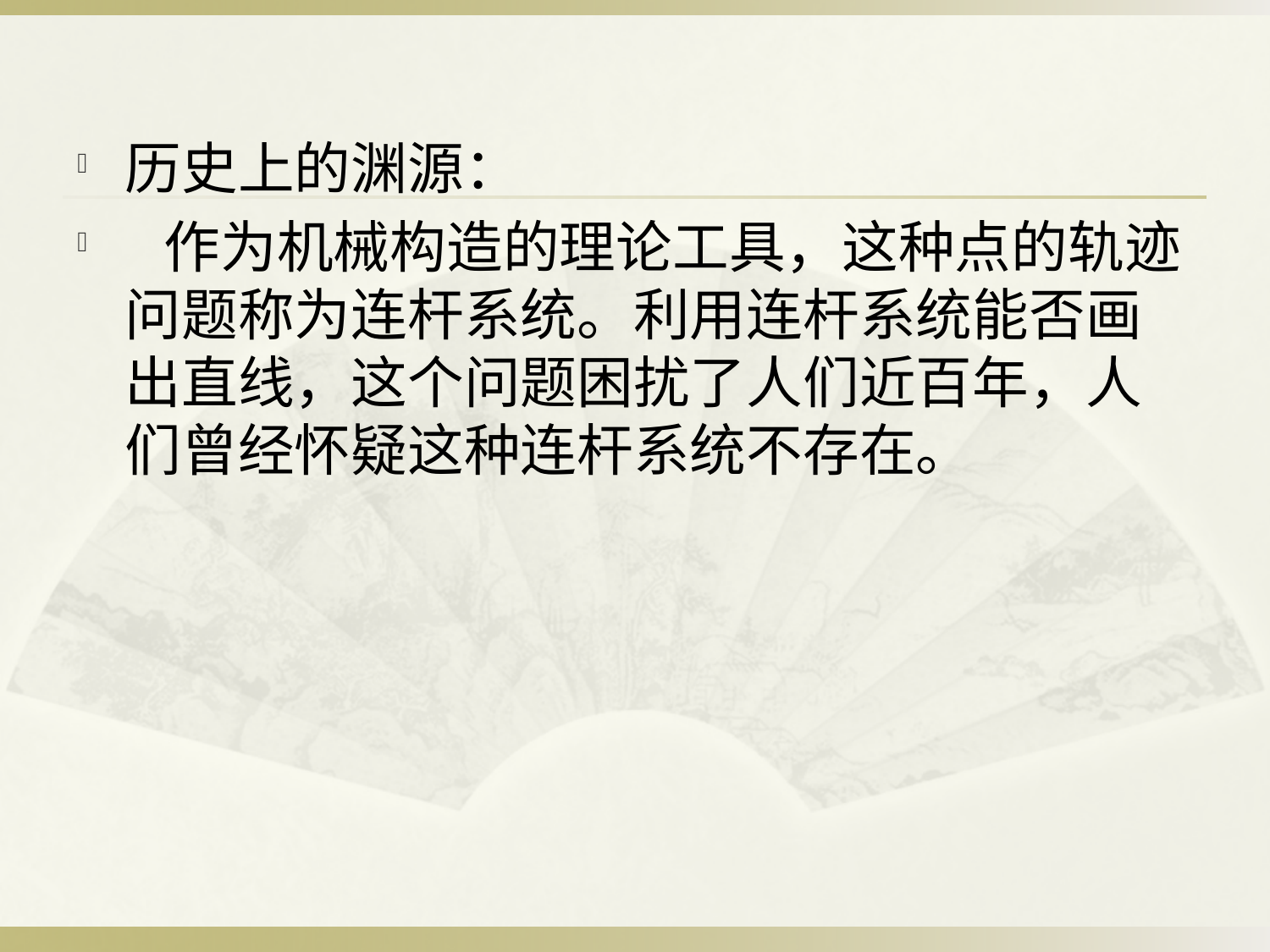

历史上的渊源：
  作为机械构造的理论工具，这种点的轨迹问题称为连杆系统。利用连杆系统能否画出直线，这个问题困扰了人们近百年，人们曾经怀疑这种连杆系统不存在。